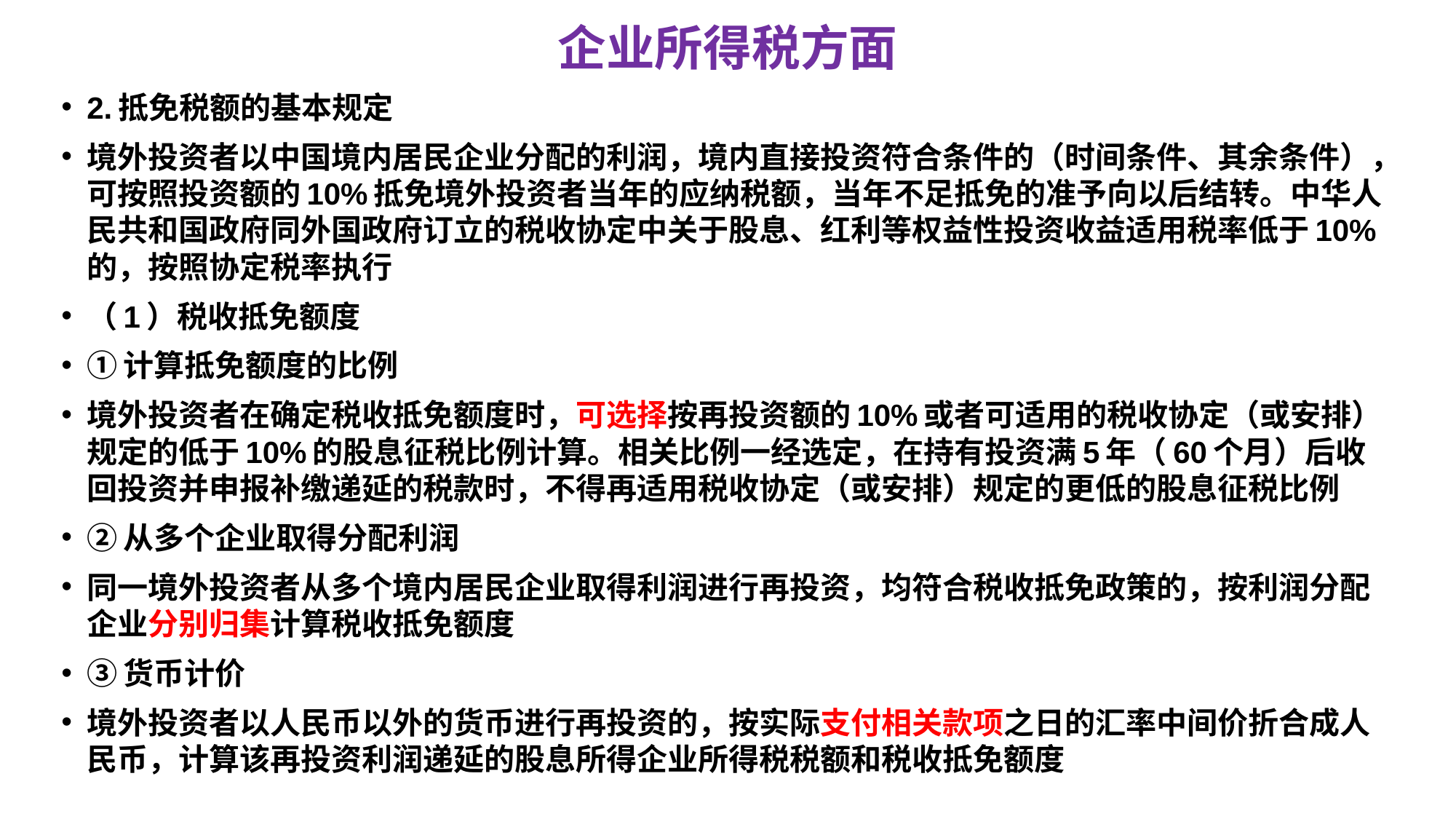

# 企业所得税方面
2.抵免税额的基本规定
境外投资者以中国境内居民企业分配的利润，境内直接投资符合条件的（时间条件、其余条件），可按照投资额的10%抵免境外投资者当年的应纳税额，当年不足抵免的准予向以后结转。中华人民共和国政府同外国政府订立的税收协定中关于股息、红利等权益性投资收益适用税率低于10%的，按照协定税率执行
（1）税收抵免额度
①计算抵免额度的比例
境外投资者在确定税收抵免额度时，可选择按再投资额的10%或者可适用的税收协定（或安排）规定的低于10%的股息征税比例计算。相关比例一经选定，在持有投资满5年（60个月）后收回投资并申报补缴递延的税款时，不得再适用税收协定（或安排）规定的更低的股息征税比例
②从多个企业取得分配利润
同一境外投资者从多个境内居民企业取得利润进行再投资，均符合税收抵免政策的，按利润分配企业分别归集计算税收抵免额度
③货币计价
境外投资者以人民币以外的货币进行再投资的，按实际支付相关款项之日的汇率中间价折合成人民币，计算该再投资利润递延的股息所得企业所得税税额和税收抵免额度